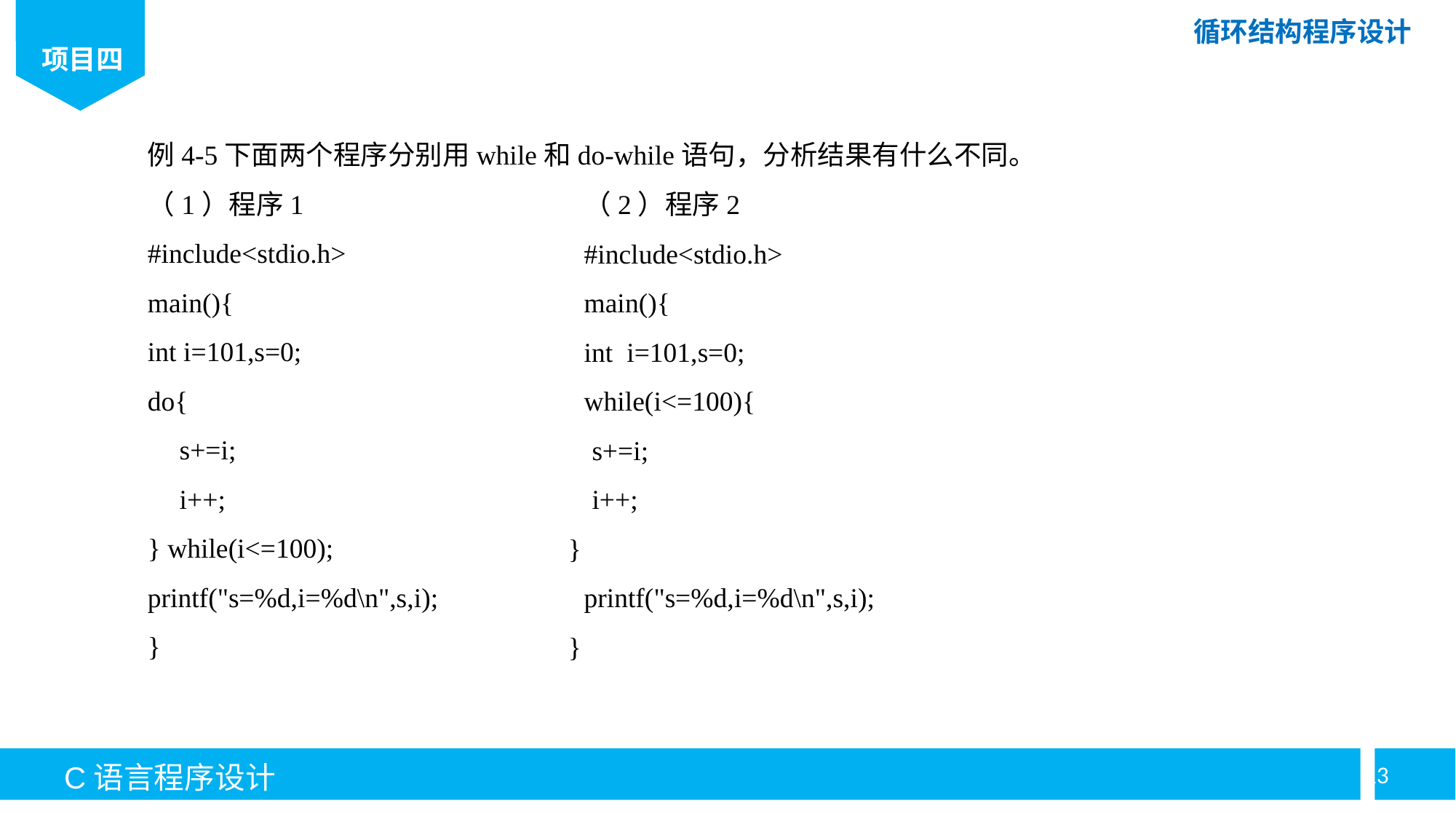

例4-5下面两个程序分别用while和do-while语句，分析结果有什么不同。
（1）程序1
#include<stdio.h>
main(){
int i=101,s=0;
do{
s+=i;
i++;
} while(i<=100);
printf("s=%d,i=%d\n",s,i);
}
（2）程序2
#include<stdio.h>
main(){
int  i=101,s=0;
while(i<=100){
s+=i;
i++;
}
printf("s=%d,i=%d\n",s,i);
}